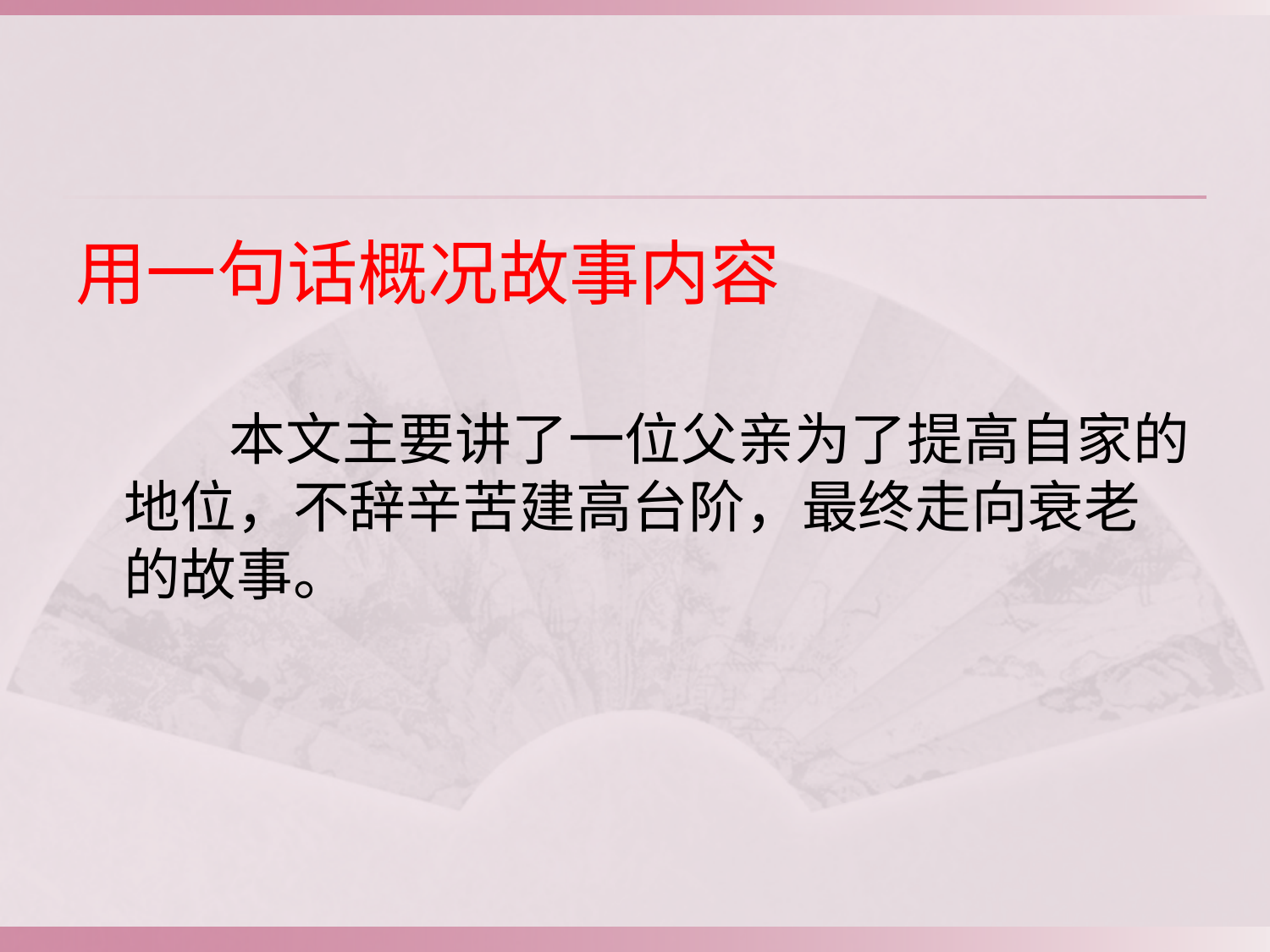

#
用一句话概况故事内容

           本文主要讲了一位父亲为了提高自家的地位，不辞辛苦建高台阶，最终走向衰老的故事。